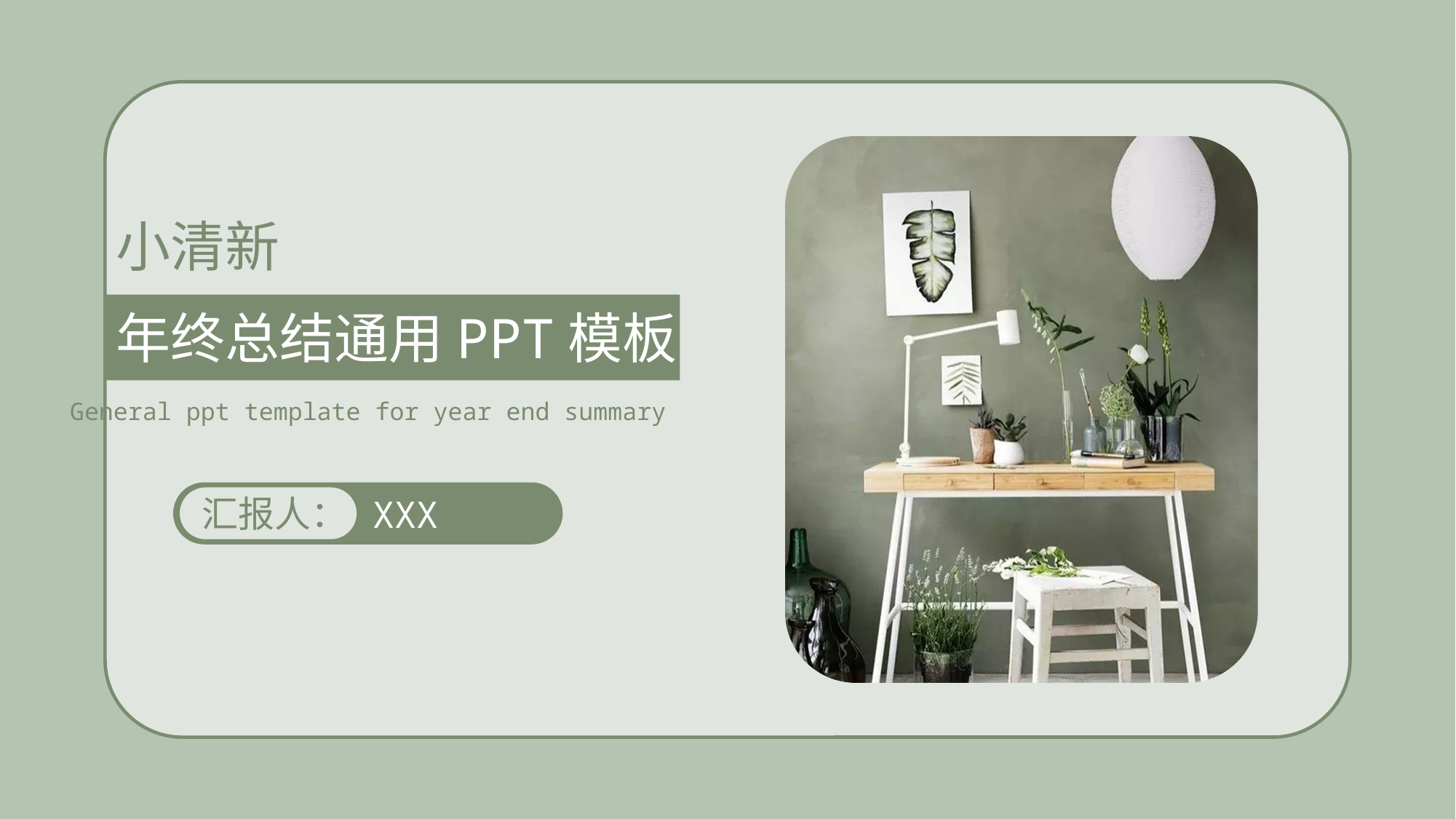

小清新

年终总结通用PPT模板
General ppt template for year end summary

汇报人：
XXX